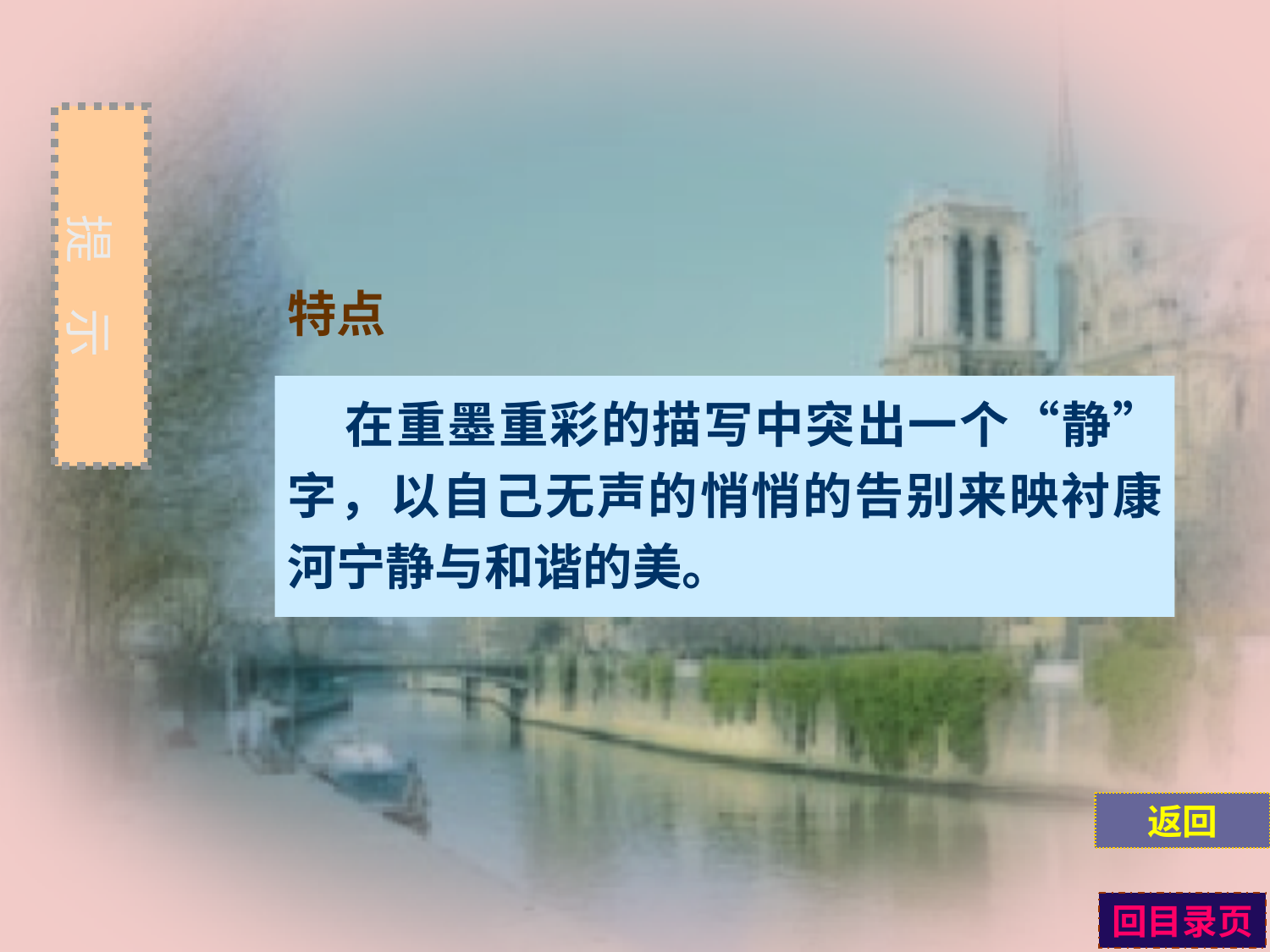

提    示
特点
    在重墨重彩的描写中突出一个“静”字，以自己无声的悄悄的告别来映衬康河宁静与和谐的美。
返回
回目录页